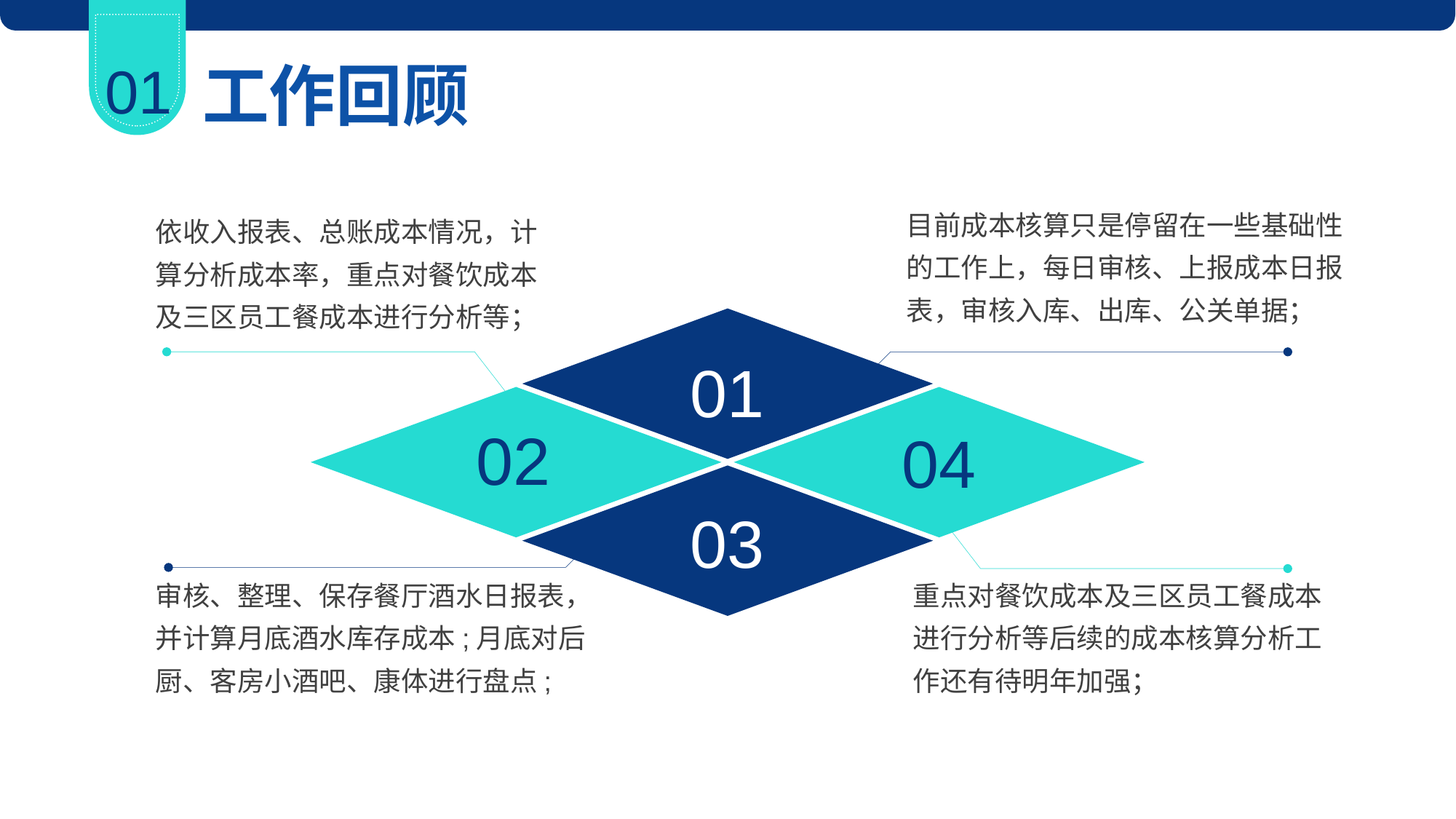

01
工作回顾
目前成本核算只是停留在一些基础性的工作上，每日审核、上报成本日报表，审核入库、出库、公关单据；
依收入报表、总账成本情况，计算分析成本率，重点对餐饮成本及三区员工餐成本进行分析等；

01

02

04

03

审核、整理、保存餐厅酒水日报表，并计算月底酒水库存成本;月底对后厨、客房小酒吧、康体进行盘点;
重点对餐饮成本及三区员工餐成本进行分析等后续的成本核算分析工作还有待明年加强；